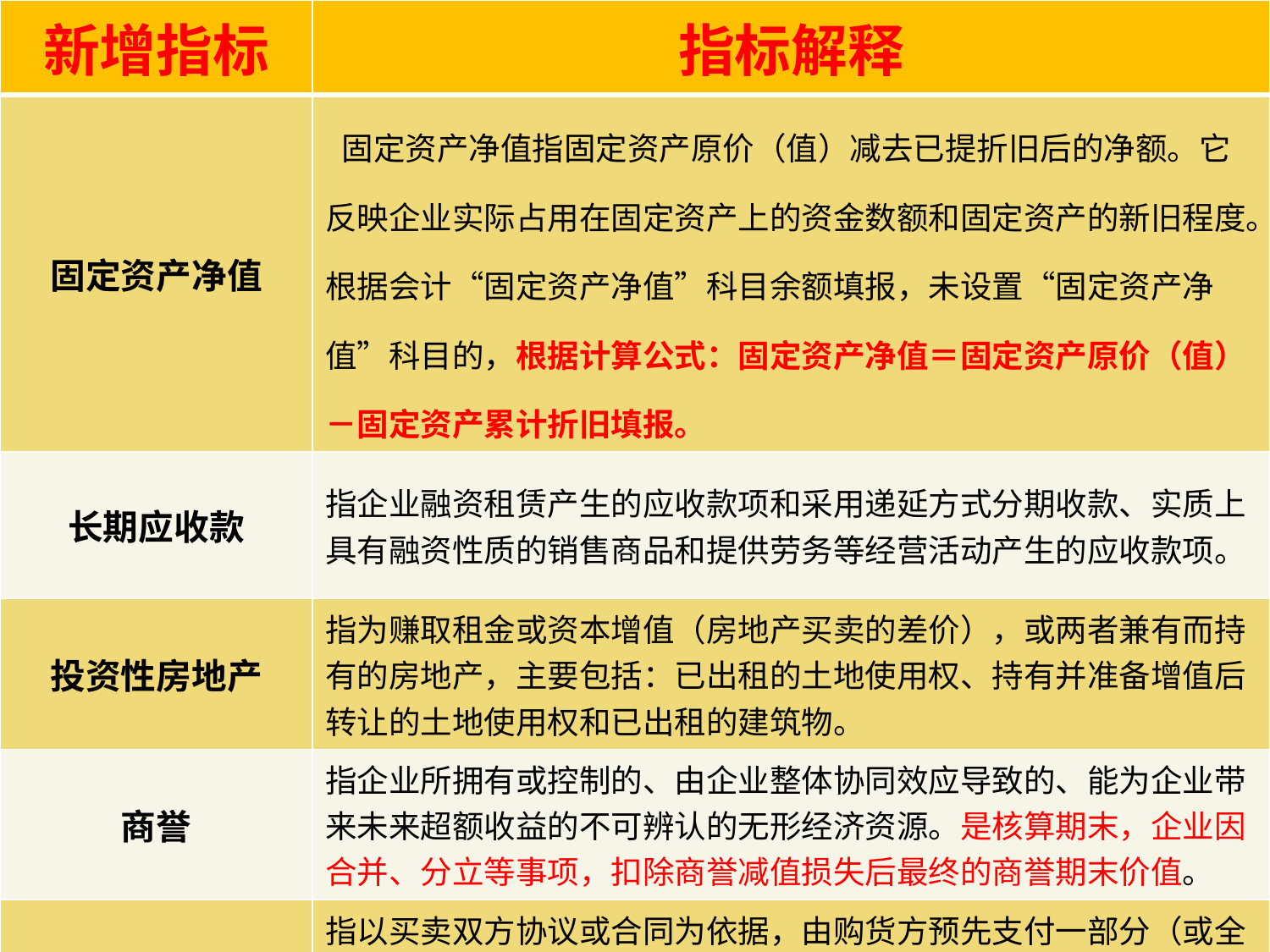

| 新增指标 | 指标解释 |
| --- | --- |
| 固定资产净值 | 固定资产净值指固定资产原价（值）减去已提折旧后的净额。它反映企业实际占用在固定资产上的资金数额和固定资产的新旧程度。根据会计“固定资产净值”科目余额填报，未设置“固定资产净值”科目的，根据计算公式：固定资产净值＝固定资产原价（值）－固定资产累计折旧填报。 |
| 长期应收款 | 指企业融资租赁产生的应收款项和采用递延方式分期收款、实质上具有融资性质的销售商品和提供劳务等经营活动产生的应收款项。 |
| 投资性房地产 | 指为赚取租金或资本增值（房地产买卖的差价），或两者兼有而持有的房地产，主要包括：已出租的土地使用权、持有并准备增值后转让的土地使用权和已出租的建筑物。 |
| 商誉 | 指企业所拥有或控制的、由企业整体协同效应导致的、能为企业带来未来超额收益的不可辨认的无形经济资源。是核算期末，企业因合并、分立等事项，扣除商誉减值损失后最终的商誉期末价值。 |
| 预收账款 | 指以买卖双方协议或合同为依据，由购货方预先支付一部分（或全部）货款给供应方，并且需要用以后的商品或劳务来偿付而发生的一项负债。 |
新增指标及其解释